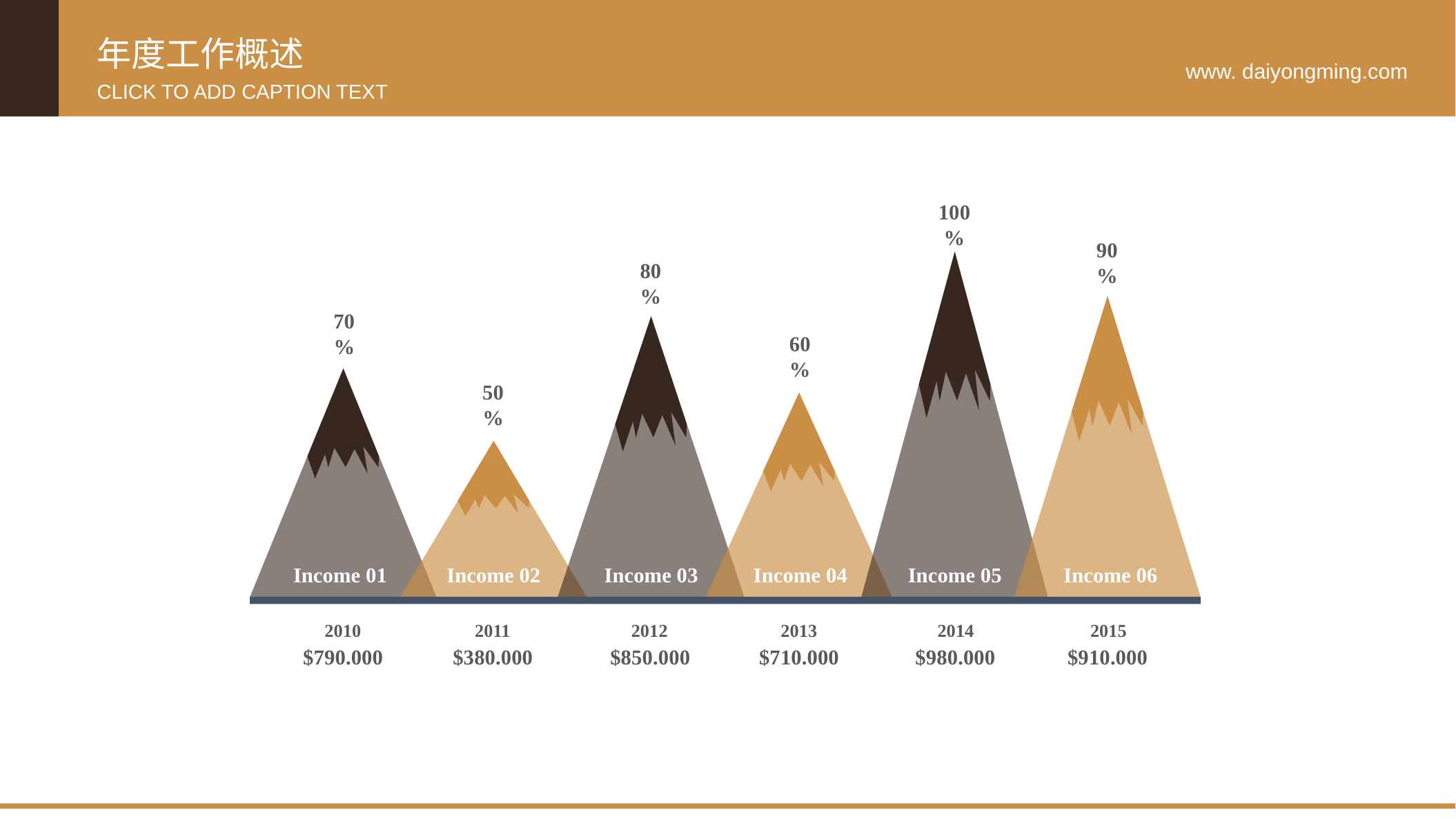

年度工作概述
www. daiyongming.com
CLICK TO ADD CAPTION TEXT
100%
90%

Income 05
80%

Income 06
70%

Income 03
60%

Income 01
50%

Income 04

Income 02

2010
$790.000
2011
$380.000
2012
$850.000
2013
$710.000
2014
$980.000
2015
$910.000